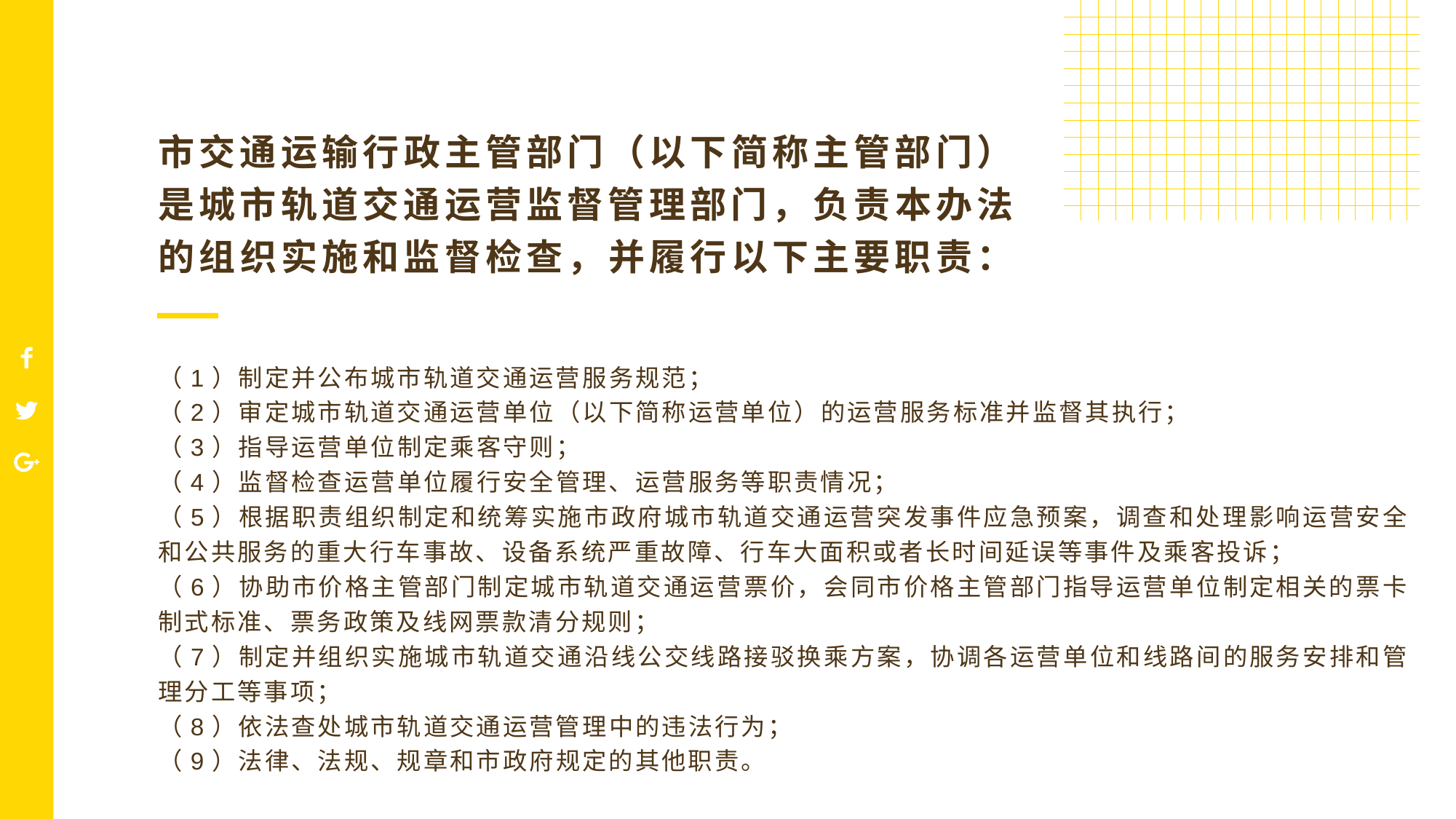

市交通运输行政主管部门（以下简称主管部门）是城市轨道交通运营监督管理部门，负责本办法的组织实施和监督检查，并履行以下主要职责：

（1）制定并公布城市轨道交通运营服务规范；
（2）审定城市轨道交通运营单位（以下简称运营单位）的运营服务标准并监督其执行；
（3）指导运营单位制定乘客守则；
（4）监督检查运营单位履行安全管理、运营服务等职责情况；
（5）根据职责组织制定和统筹实施市政府城市轨道交通运营突发事件应急预案，调查和处理影响运营安全和公共服务的重大行车事故、设备系统严重故障、行车大面积或者长时间延误等事件及乘客投诉；
（6）协助市价格主管部门制定城市轨道交通运营票价，会同市价格主管部门指导运营单位制定相关的票卡制式标准、票务政策及线网票款清分规则；
（7）制定并组织实施城市轨道交通沿线公交线路接驳换乘方案，协调各运营单位和线路间的服务安排和管理分工等事项；
（8）依法查处城市轨道交通运营管理中的违法行为；
（9）法律、法规、规章和市政府规定的其他职责。